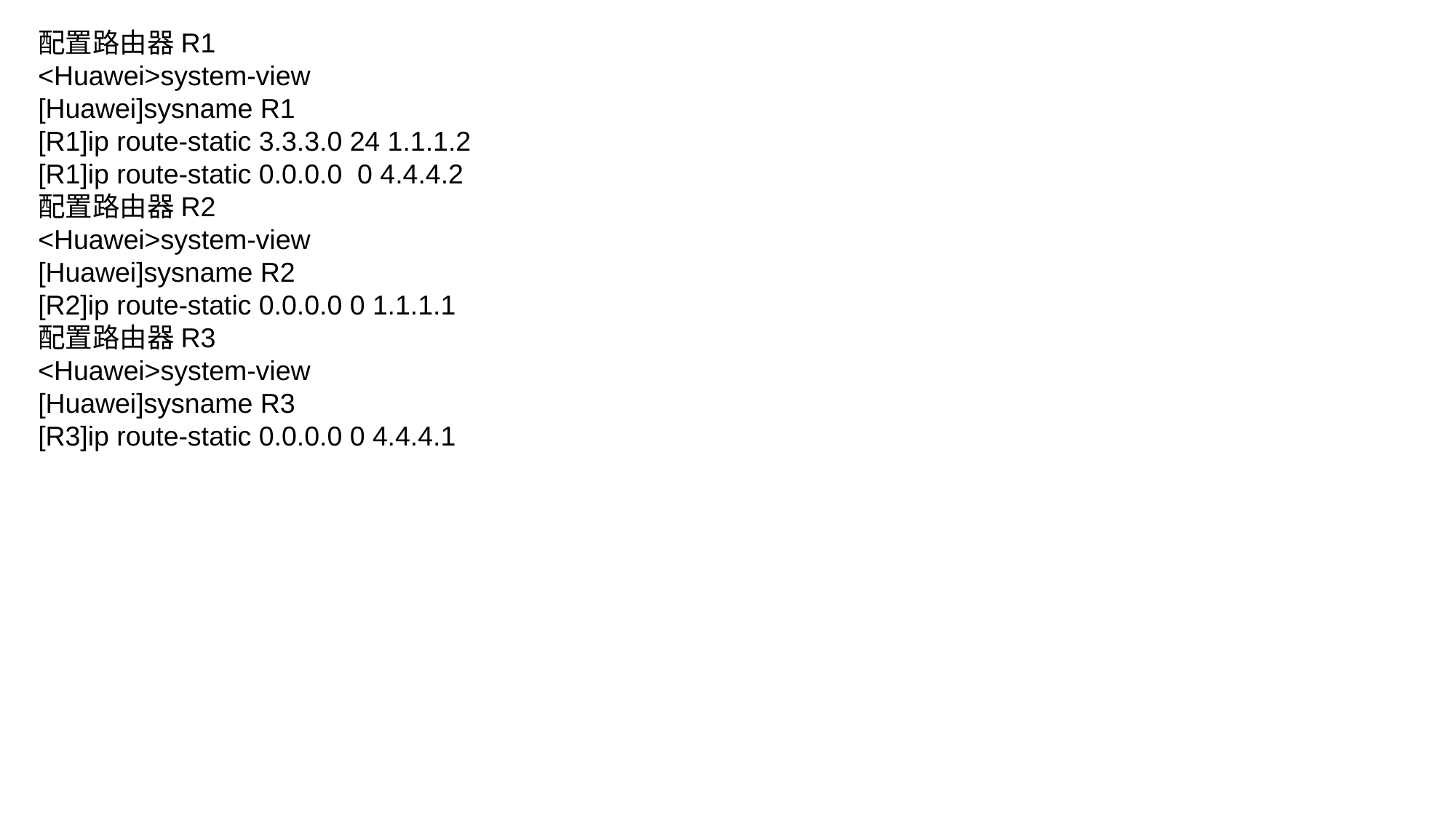

配置路由器R1
<Huawei>system-view
[Huawei]sysname R1
[R1]ip route-static 3.3.3.0 24 1.1.1.2
[R1]ip route-static 0.0.0.0  0 4.4.4.2
配置路由器R2
<Huawei>system-view
[Huawei]sysname R2
[R2]ip route-static 0.0.0.0 0 1.1.1.1
配置路由器R3
<Huawei>system-view
[Huawei]sysname R3
[R3]ip route-static 0.0.0.0 0 4.4.4.1